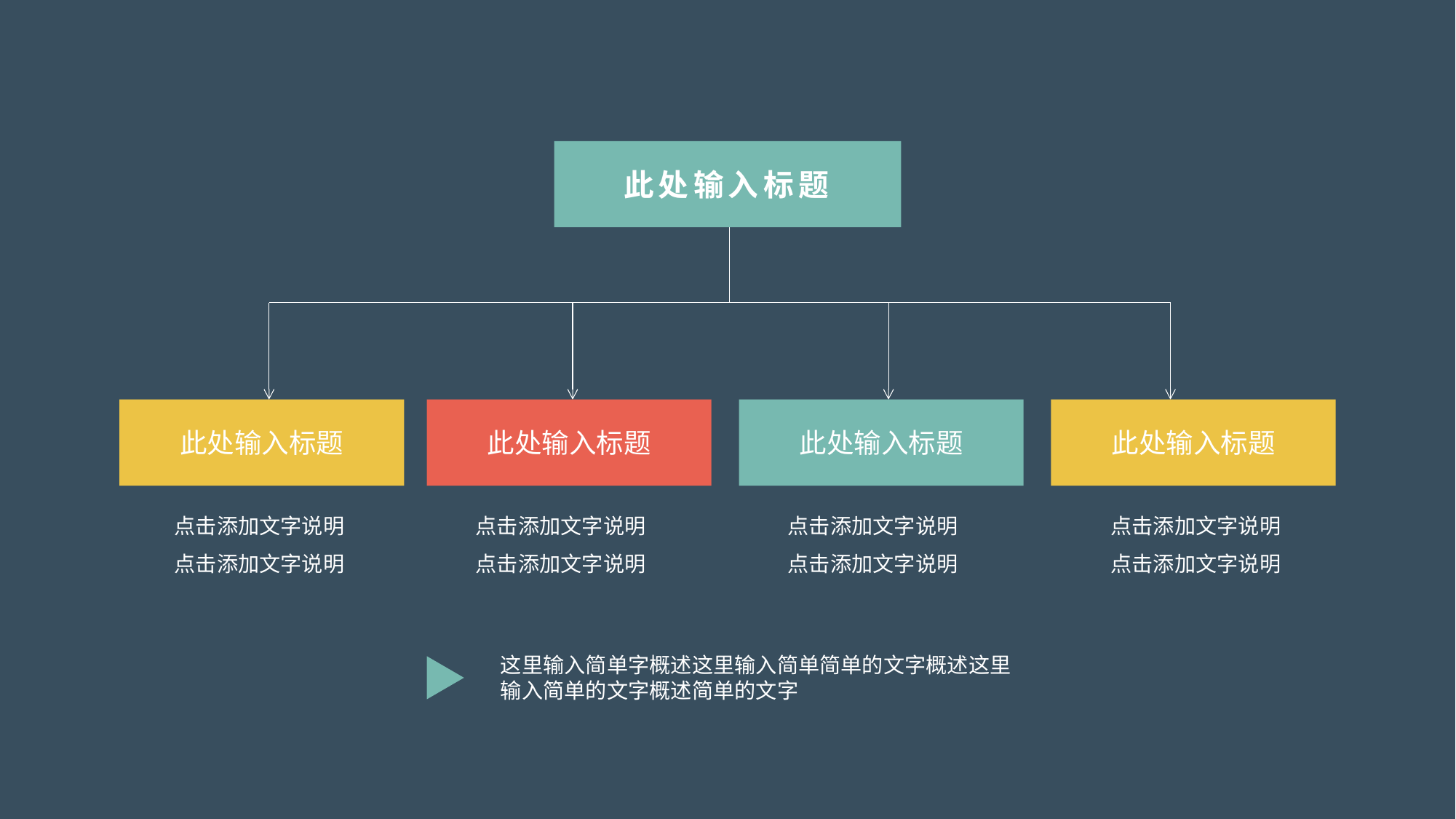

此处输入标题

此处输入标题

此处输入标题

此处输入标题

此处输入标题
点击添加文字说明
点击添加文字说明
点击添加文字说明
点击添加文字说明
点击添加文字说明
点击添加文字说明
点击添加文字说明
点击添加文字说明
这里输入简单字概述这里输入简单简单的文字概述这里
输入简单的文字概述简单的文字